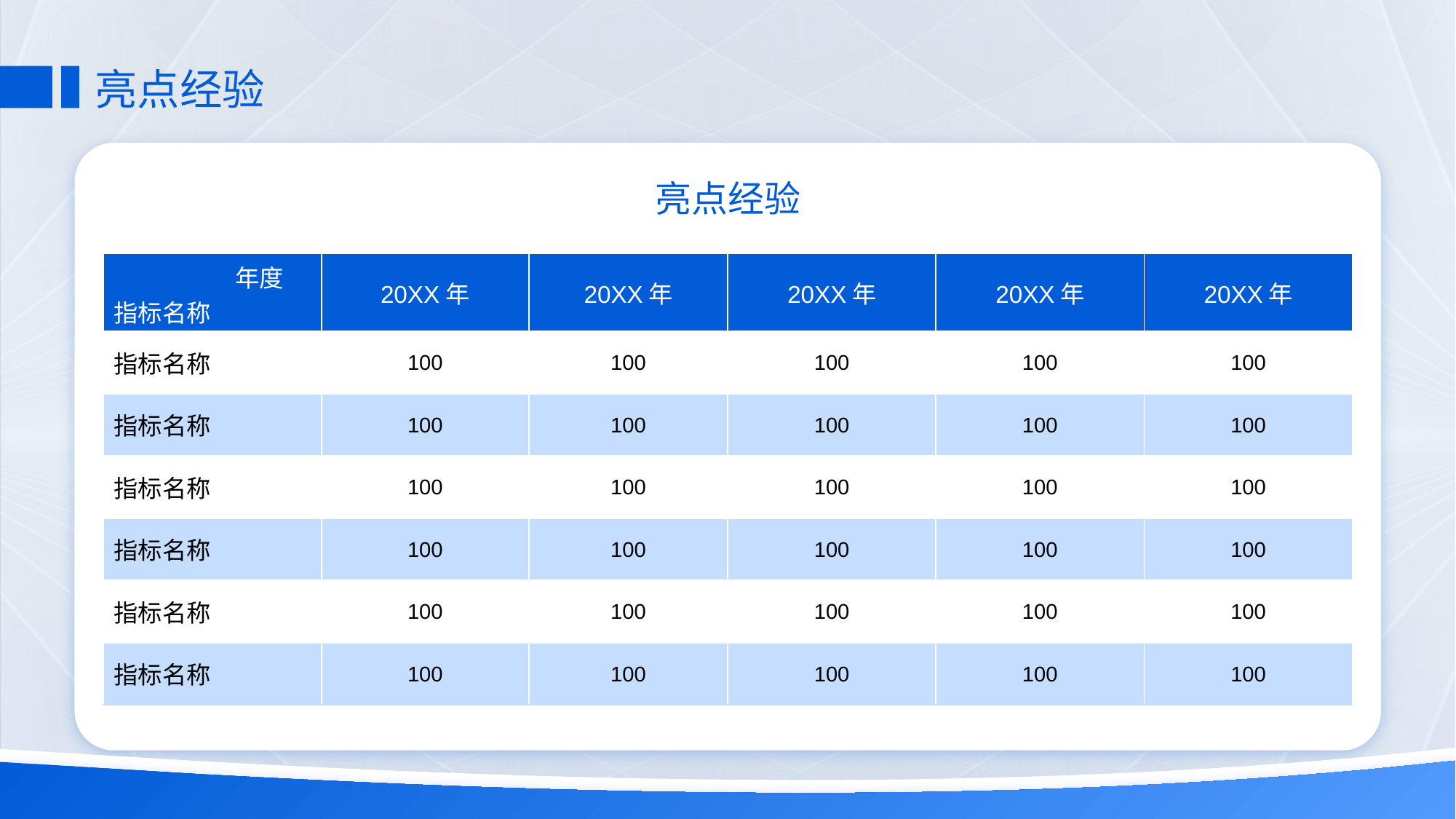

# 亮点经验

亮点经验
| 年度 指标名称 | 20XX年 | 20XX年 | 20XX年 | 20XX年 | 20XX年 |
| --- | --- | --- | --- | --- | --- |
| 指标名称 | 100 | 100 | 100 | 100 | 100 |
| 指标名称 | 100 | 100 | 100 | 100 | 100 |
| 指标名称 | 100 | 100 | 100 | 100 | 100 |
| 指标名称 | 100 | 100 | 100 | 100 | 100 |
| 指标名称 | 100 | 100 | 100 | 100 | 100 |
| 指标名称 | 100 | 100 | 100 | 100 | 100 |